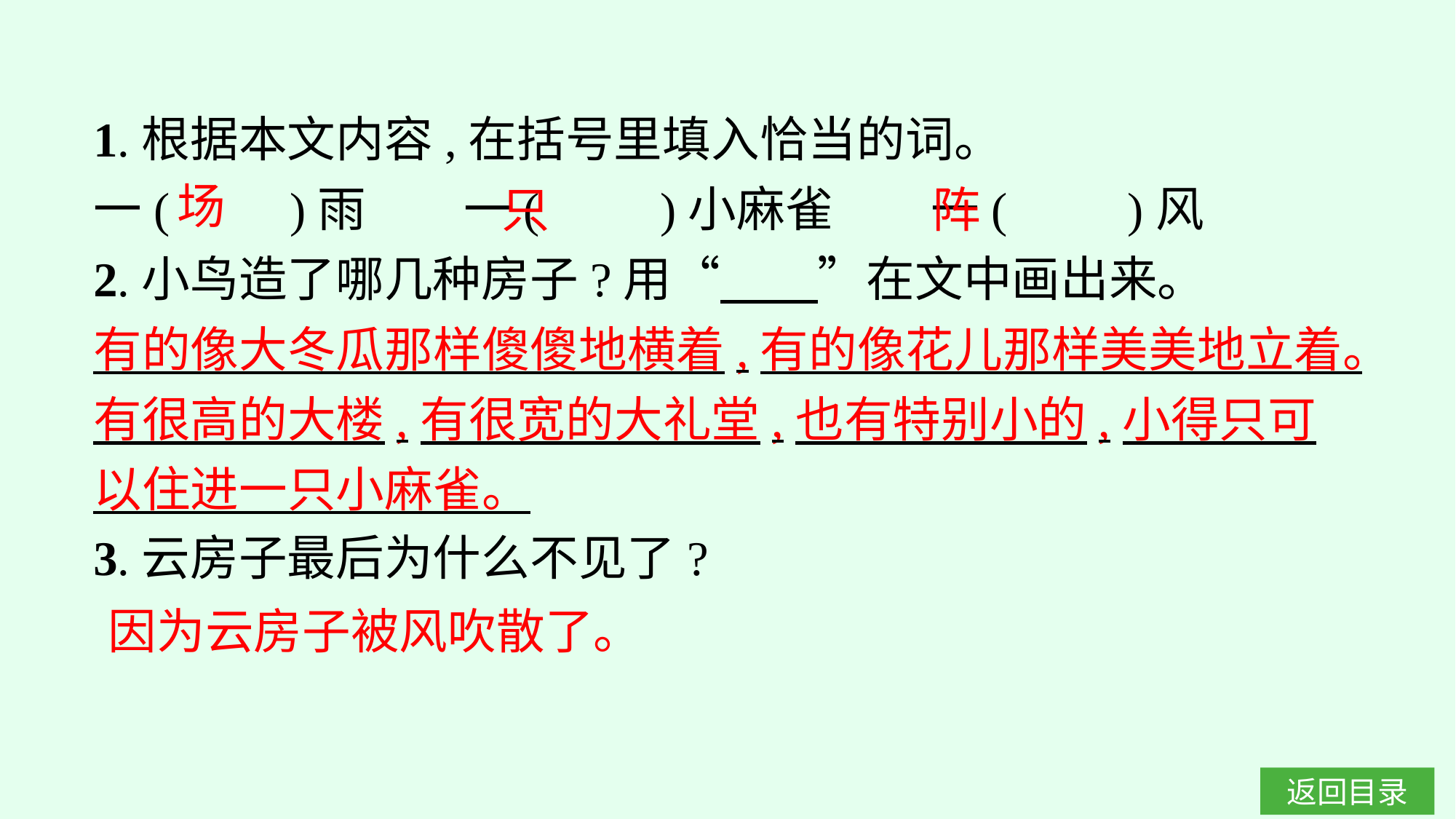

1.根据本文内容,在括号里填入恰当的词。
一(　　)雨　　一(　　)小麻雀　　一(　　)风
2.小鸟造了哪几种房子?用“　　”在文中画出来。

3.云房子最后为什么不见了?
场
只
阵
有的像大冬瓜那样傻傻地横着,有的像花儿那样美美地立着。有很高的大楼,有很宽的大礼堂,也有特别小的,小得只可以住进一只小麻雀。
因为云房子被风吹散了。